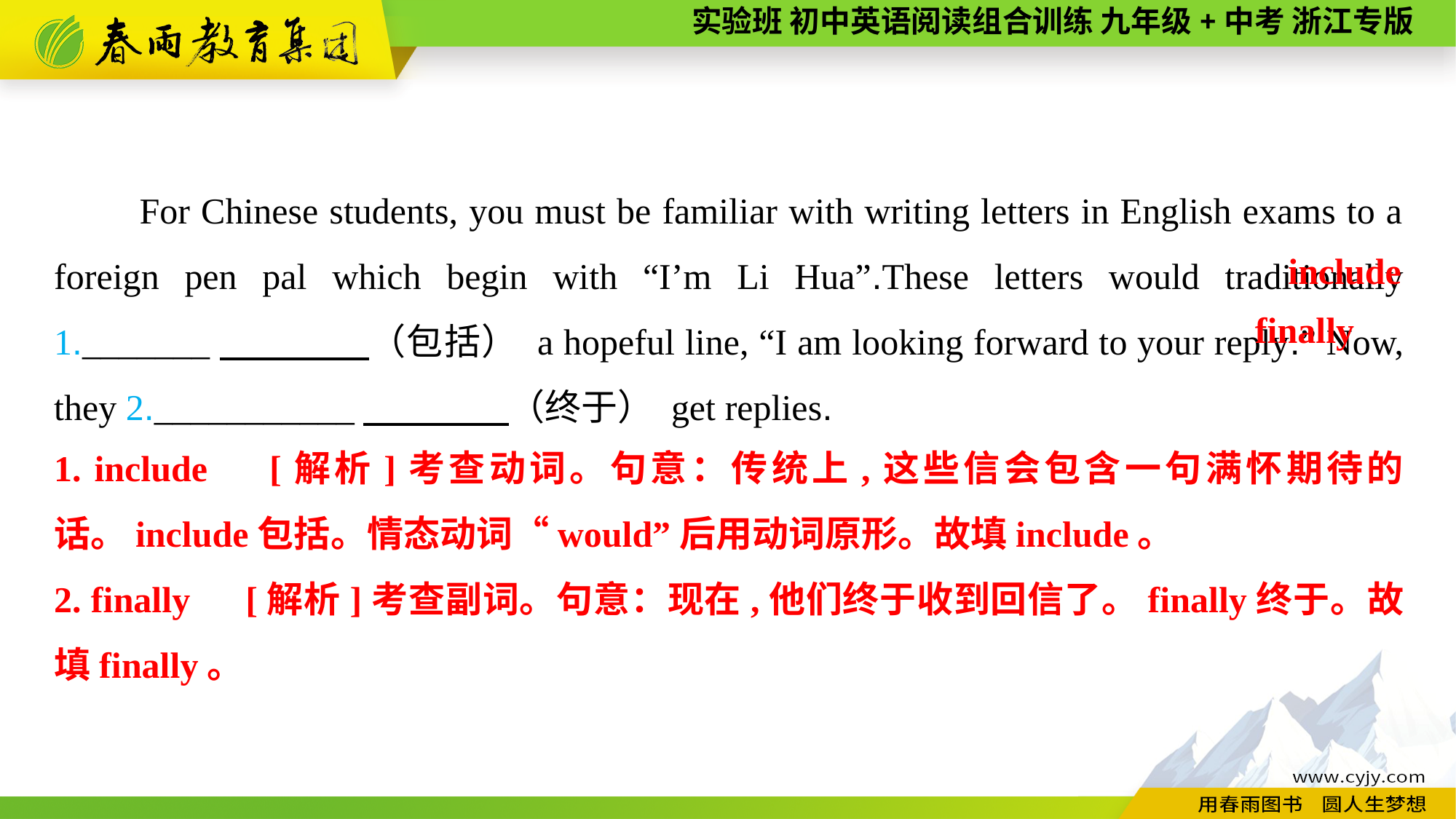

For Chinese students, you must be familiar with writing letters in English exams to a foreign pen pal which begin with “I’m Li Hua”.These letters would traditionally 1._______　　　　（包括） a hopeful line, “I am looking forward to your reply.” Now, they 2.___________　　　　（终于） get replies.
 include
finally
1. include　[解析]考查动词。句意：传统上,这些信会包含一句满怀期待的话。include包括。情态动词“would”后用动词原形。故填include。
2. finally　[解析]考查副词。句意：现在,他们终于收到回信了。finally终于。故填finally。